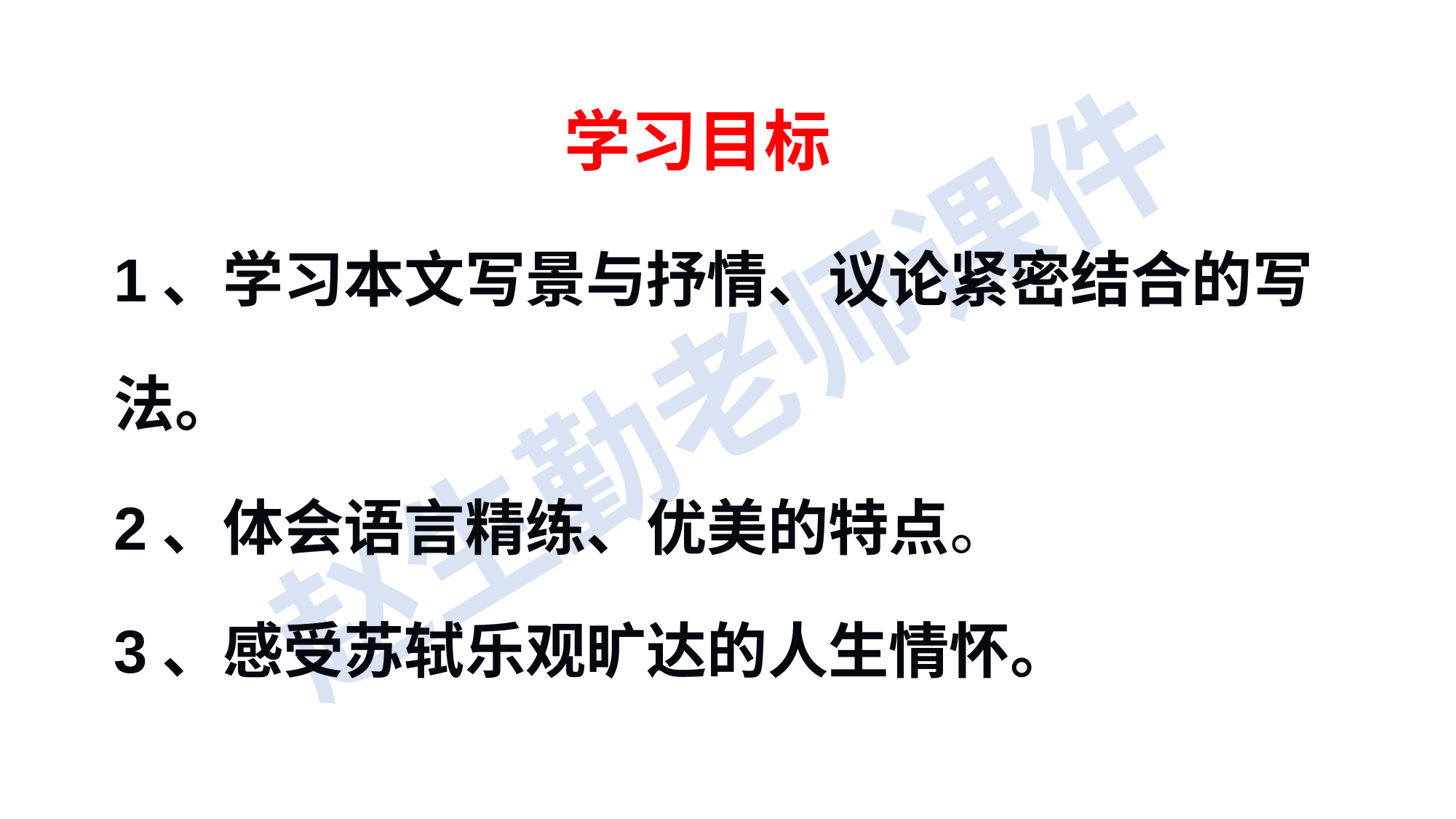

学习目标
1、学习本文写景与抒情、议论紧密结合的写法。
2、体会语言精练、优美的特点。
3、感受苏轼乐观旷达的人生情怀。